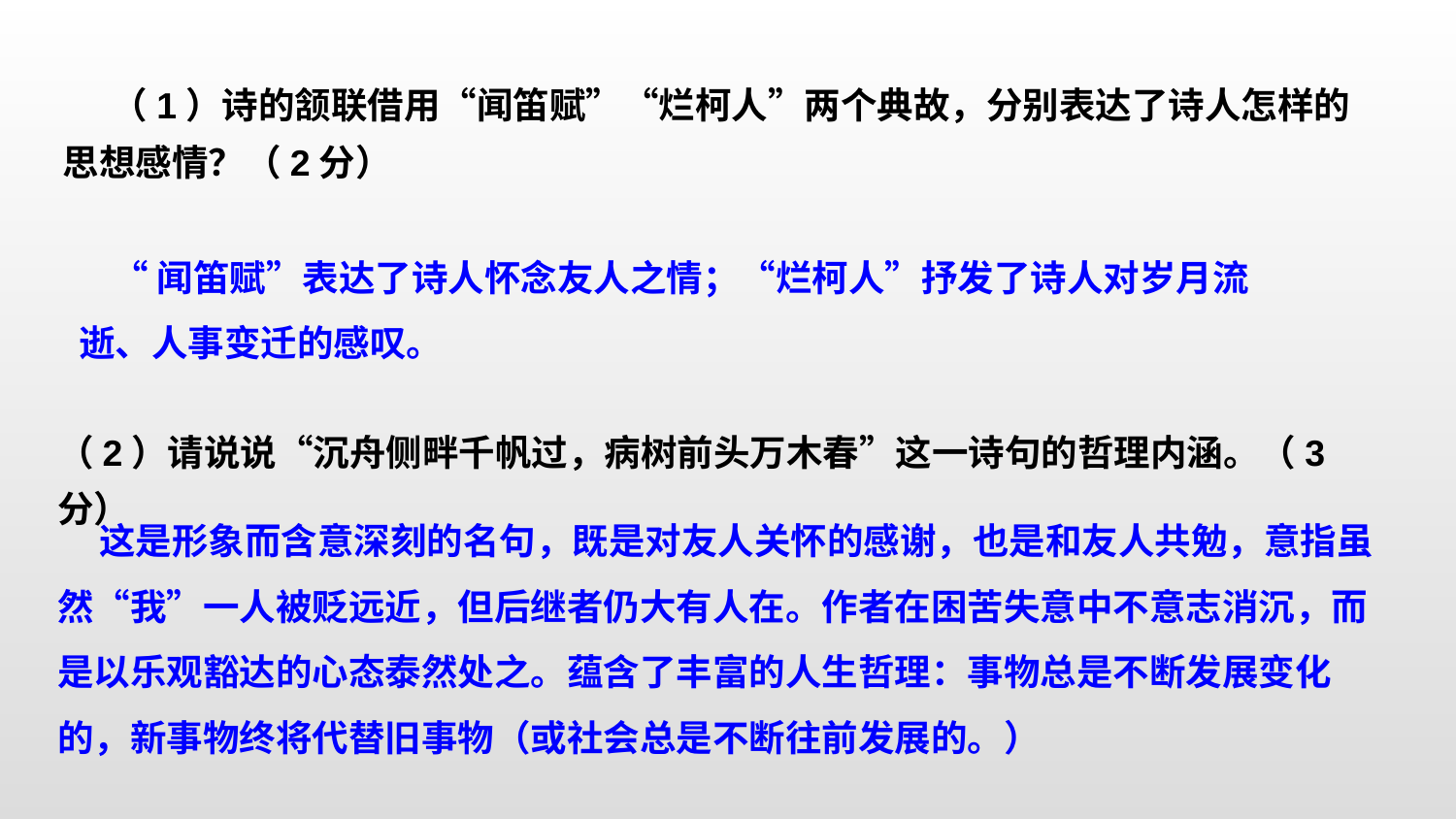

（1）诗的颔联借用“闻笛赋”“烂柯人”两个典故，分别表达了诗人怎样的思想感情？（2分）
    “闻笛赋”表达了诗人怀念友人之情；“烂柯人”抒发了诗人对岁月流逝、人事变迁的感叹。
（2）请说说“沉舟侧畔千帆过，病树前头万木春”这一诗句的哲理内涵。（3分）
    这是形象而含意深刻的名句，既是对友人关怀的感谢，也是和友人共勉，意指虽然“我”一人被贬远近，但后继者仍大有人在。作者在困苦失意中不意志消沉，而是以乐观豁达的心态泰然处之。蕴含了丰富的人生哲理：事物总是不断发展变化的，新事物终将代替旧事物（或社会总是不断往前发展的。）